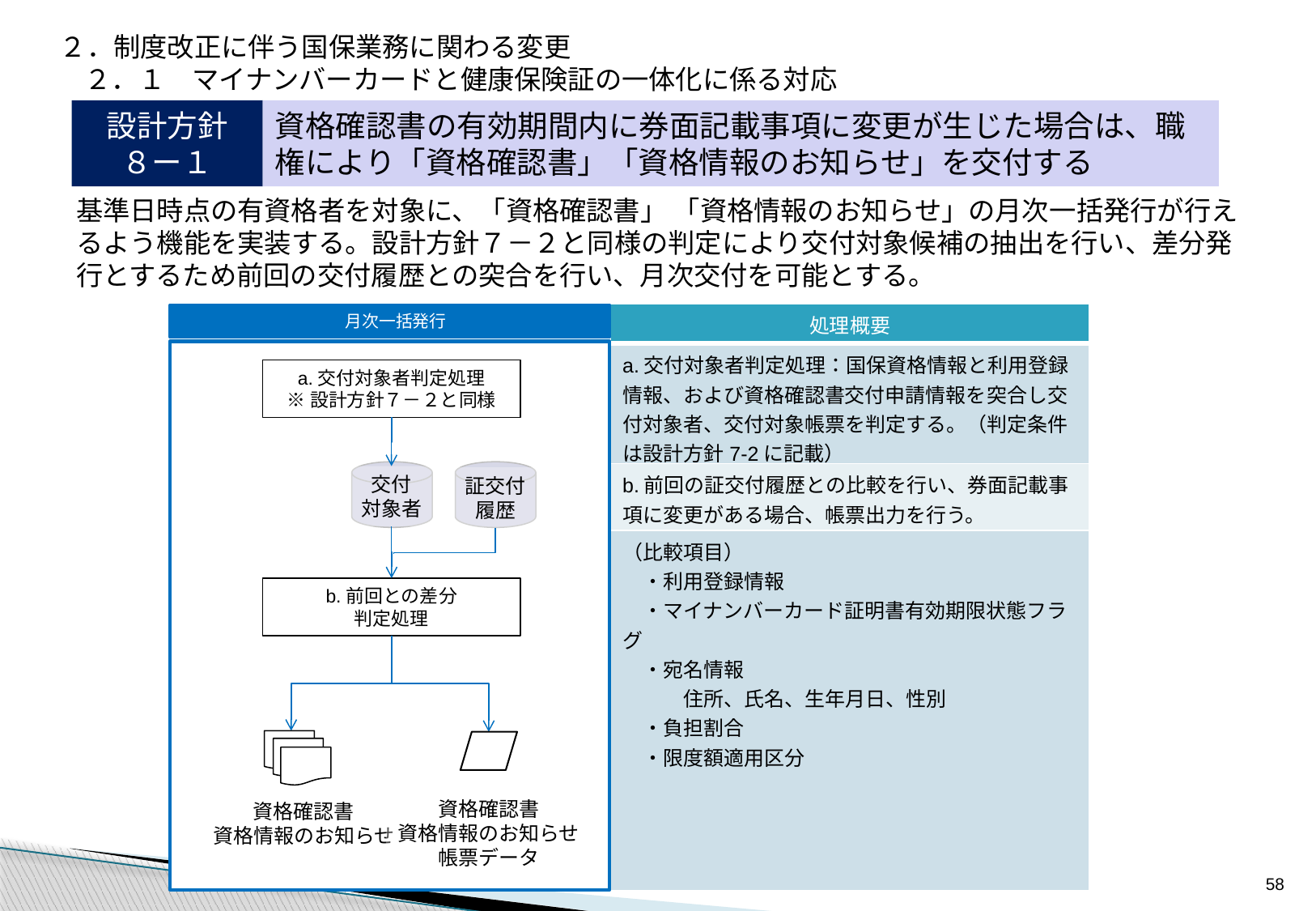

２．制度改正に伴う国保業務に関わる変更
２．１　マイナンバーカードと健康保険証の一体化に係る対応
設計方針
８ー１
資格確認書の有効期間内に券面記載事項に変更が生じた場合は、職権により「資格確認書」「資格情報のお知らせ」を交付する
基準日時点の有資格者を対象に、「資格確認書」 「資格情報のお知らせ」の月次一括発行が行えるよう機能を実装する。設計方針７－２と同様の判定により交付対象候補の抽出を行い、差分発行とするため前回の交付履歴との突合を行い、月次交付を可能とする。
| 処理概要 |
| --- |
| a.交付対象者判定処理：国保資格情報と利用登録情報、および資格確認書交付申請情報を突合し交付対象者、交付対象帳票を判定する。（判定条件は設計方針7-2に記載） |
| b.前回の証交付履歴との比較を行い、券面記載事項に変更がある場合、帳票出力を行う。 |
| （比較項目） 　・利用登録情報 　・マイナンバーカード証明書有効期限状態フラグ 　・宛名情報 　　　住所、氏名、生年月日、性別 　・負担割合 　・限度額適用区分 |
月次一括発行

a.交付対象者判定処理
※設計方針７－２と同様

交付
対象者
証交付
履歴
b.前回との差分
判定処理

資格確認書
資格情報のお知らせ
帳票データ
資格確認書
資格情報のお知らせ
58